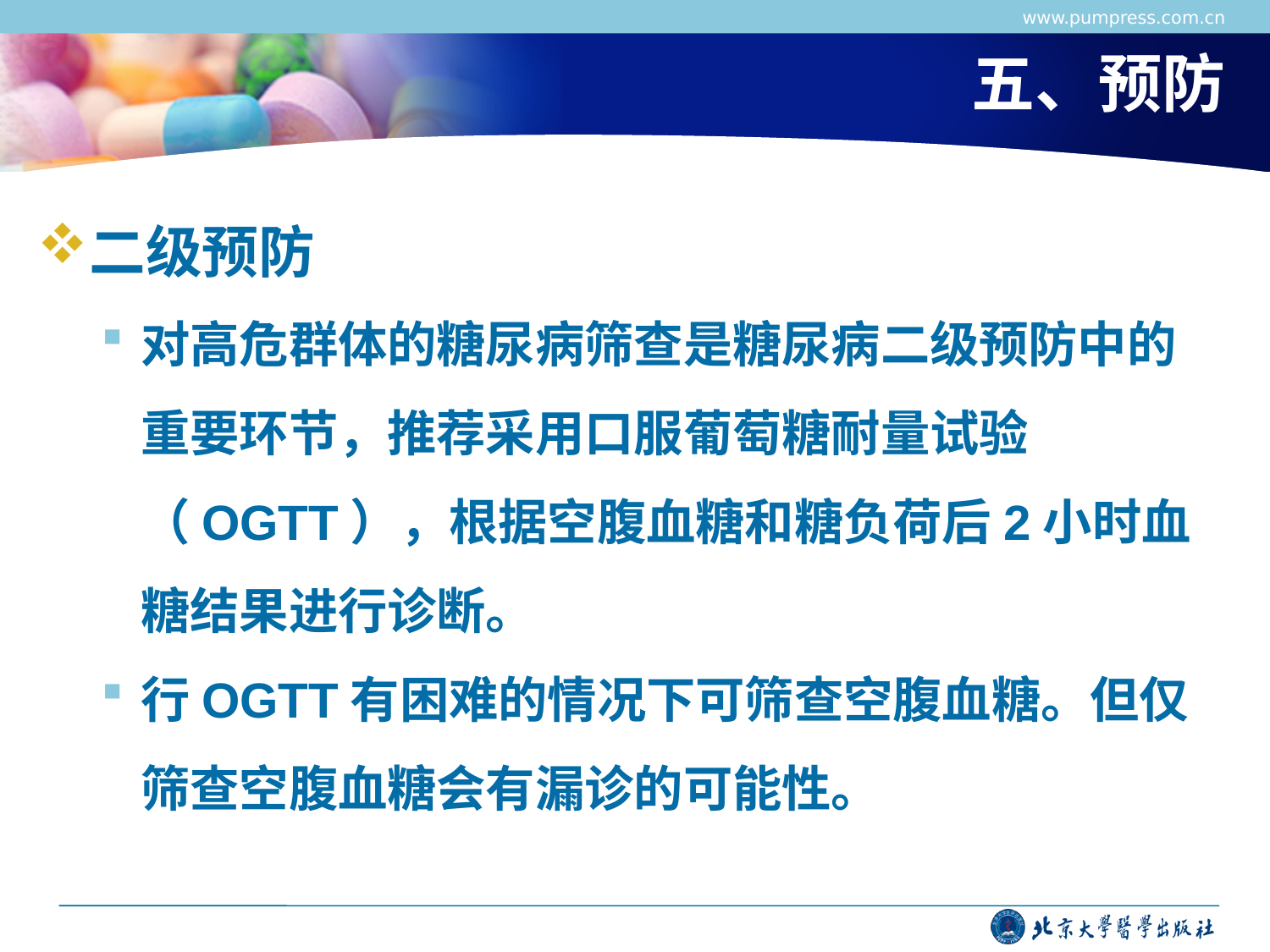

www.pumpress.com.cn
# 五、预防
二级预防
对高危群体的糖尿病筛查是糖尿病二级预防中的重要环节，推荐采用口服葡萄糖耐量试验（OGTT），根据空腹血糖和糖负荷后2小时血糖结果进行诊断。
行OGTT有困难的情况下可筛查空腹血糖。但仅筛查空腹血糖会有漏诊的可能性。